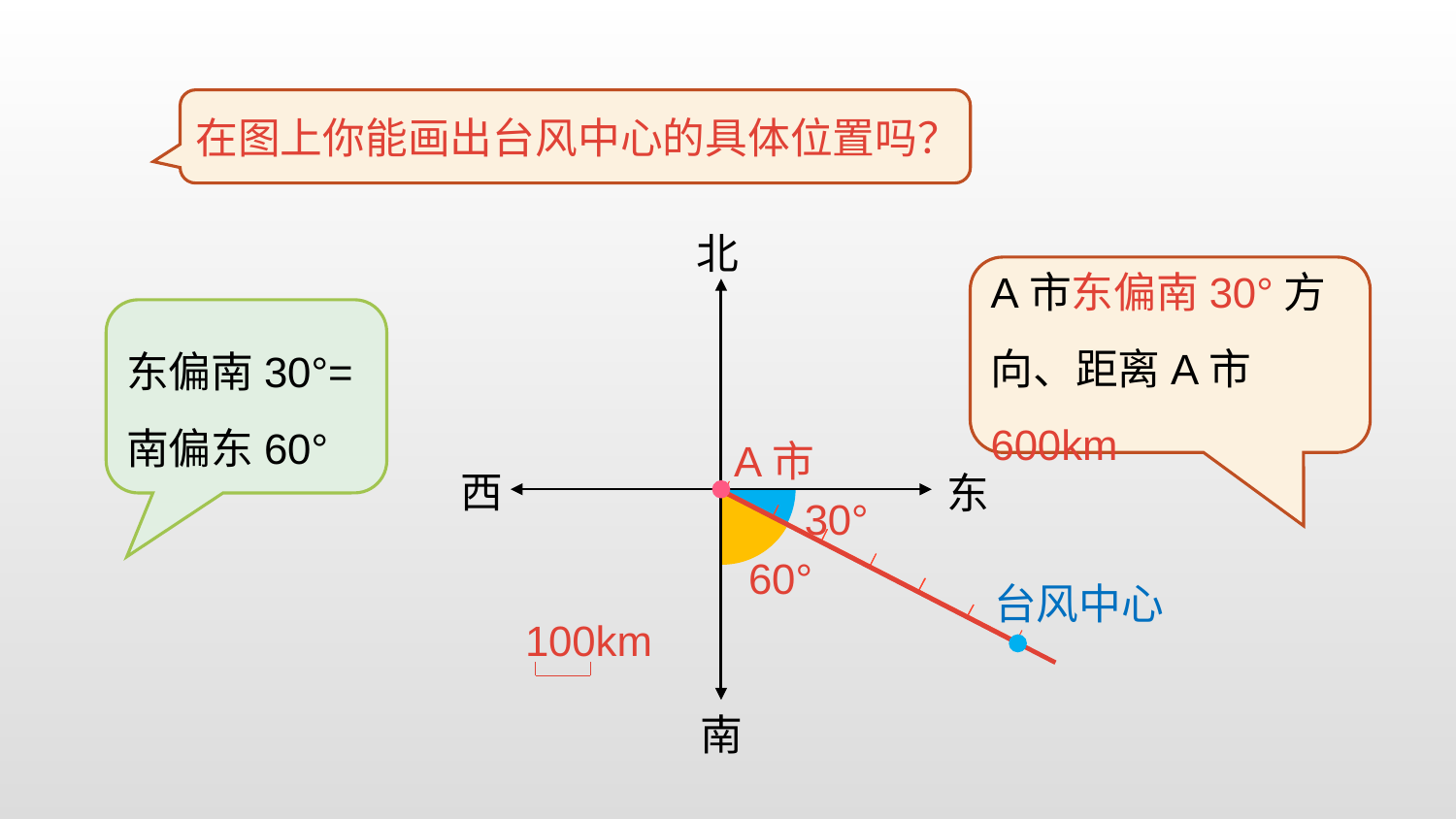

在图上你能画出台风中心的具体位置吗？
北
A市东偏南30°方向、距离A市600km
东偏南30°=南偏东60°

A市
西
东

30°
60°
台风中心
100km

南